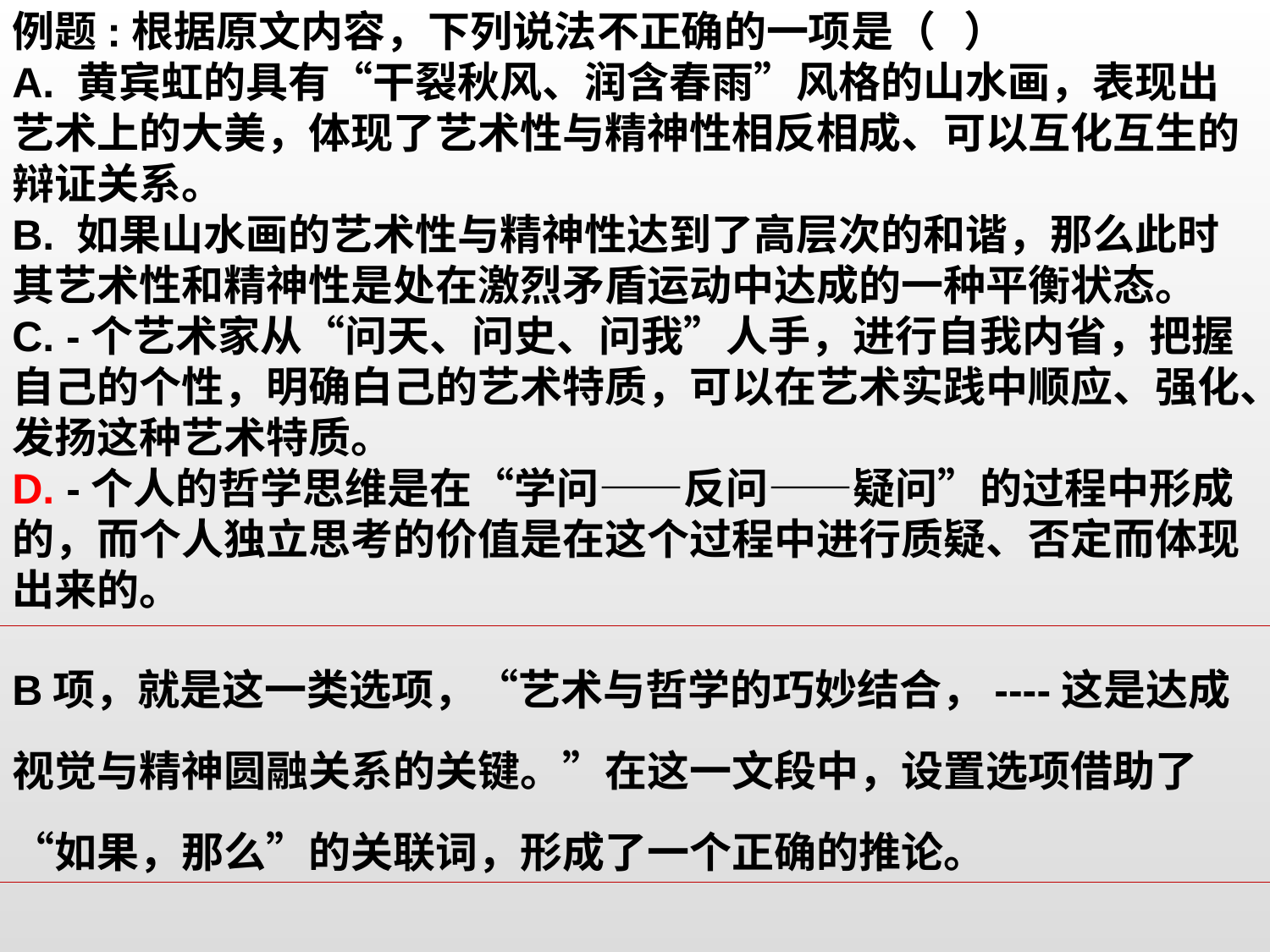

例题:根据原文内容，下列说法不正确的一项是（   ）
A. 黄宾虹的具有“干裂秋风、润含春雨”风格的山水画，表现出艺术上的大美，体现了艺术性与精神性相反相成、可以互化互生的辩证关系。
B. 如果山水画的艺术性与精神性达到了高层次的和谐，那么此时其艺术性和精神性是处在激烈矛盾运动中达成的一种平衡状态。
C. -个艺术家从“问天、问史、问我”人手，进行自我内省，把握自己的个性，明确白己的艺术特质，可以在艺术实践中顺应、强化、发扬这种艺术特质。
D. -个人的哲学思维是在“学问——反问——疑问”的过程中形成的，而个人独立思考的价值是在这个过程中进行质疑、否定而体现出来的。
B项，就是这一类选项，“艺术与哲学的巧妙结合，----这是达成视觉与精神圆融关系的关键。”在这一文段中，设置选项借助了“如果，那么”的关联词，形成了一个正确的推论。